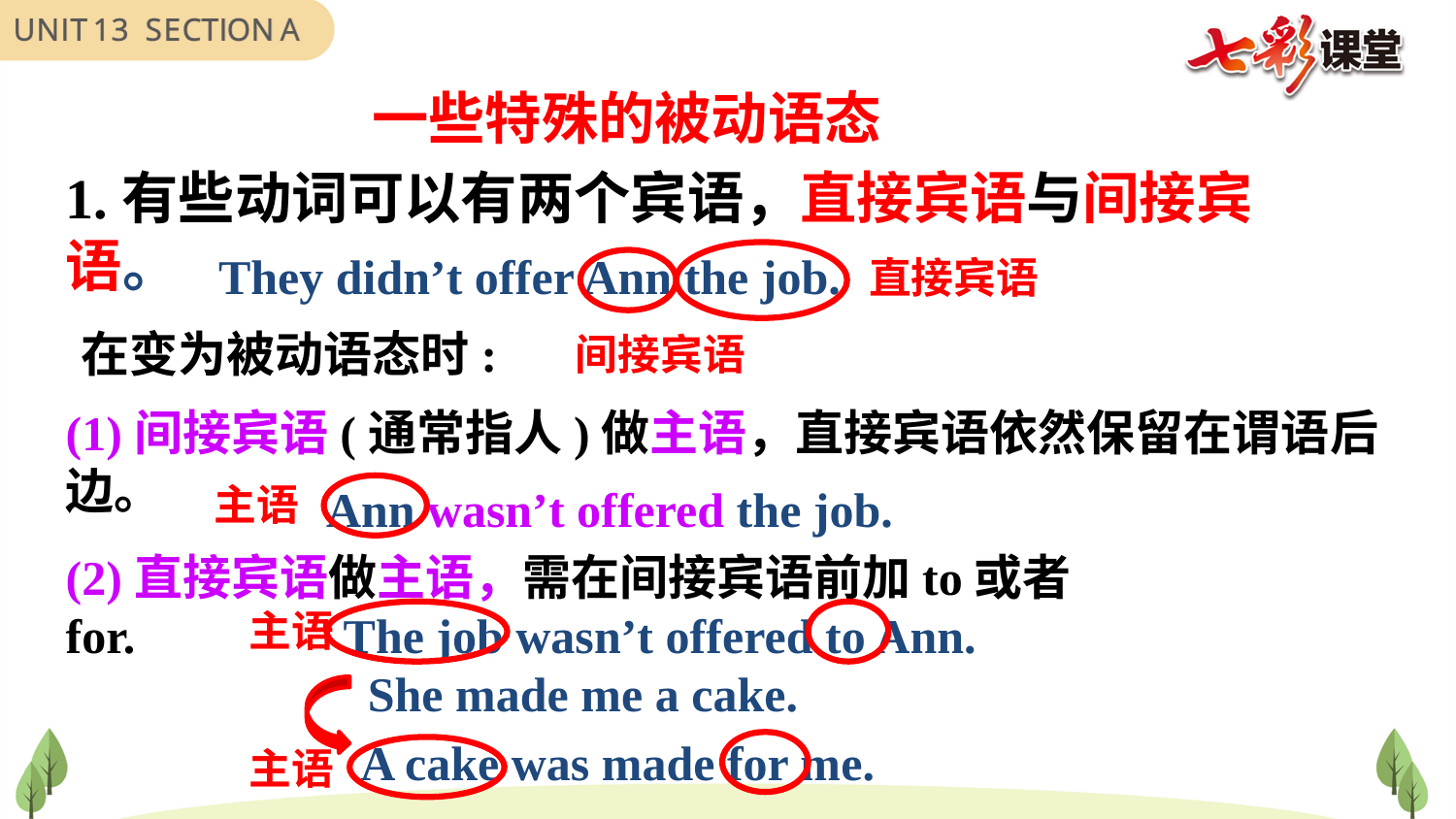

一些特殊的被动语态
1.有些动词可以有两个宾语，直接宾语与间接宾语。
They didn’t offer Ann the job.

直接宾语

在变为被动语态时:
间接宾语
(1)间接宾语(通常指人)做主语，直接宾语依然保留在谓语后边。
Ann wasn’t offered the job.
主语

(2)直接宾语做主语，需在间接宾语前加to或者for.
主语
The job wasn’t offered to Ann.

She made me a cake.

A cake was made for me.

主语